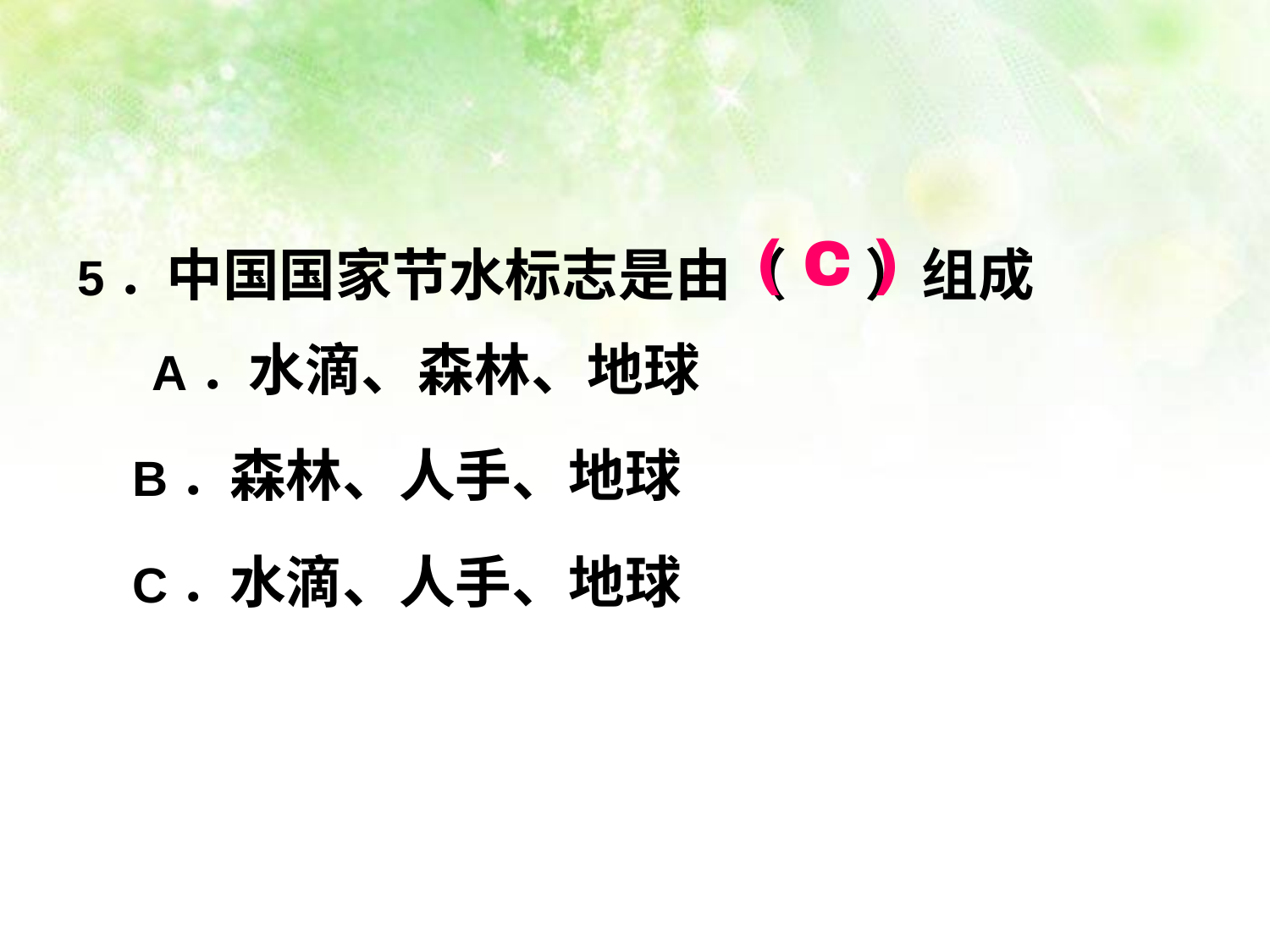

5．中国国家节水标志是由（      ）组成
 A．水滴、森林、地球
    B．森林、人手、地球
    C．水滴、人手、地球
( C )